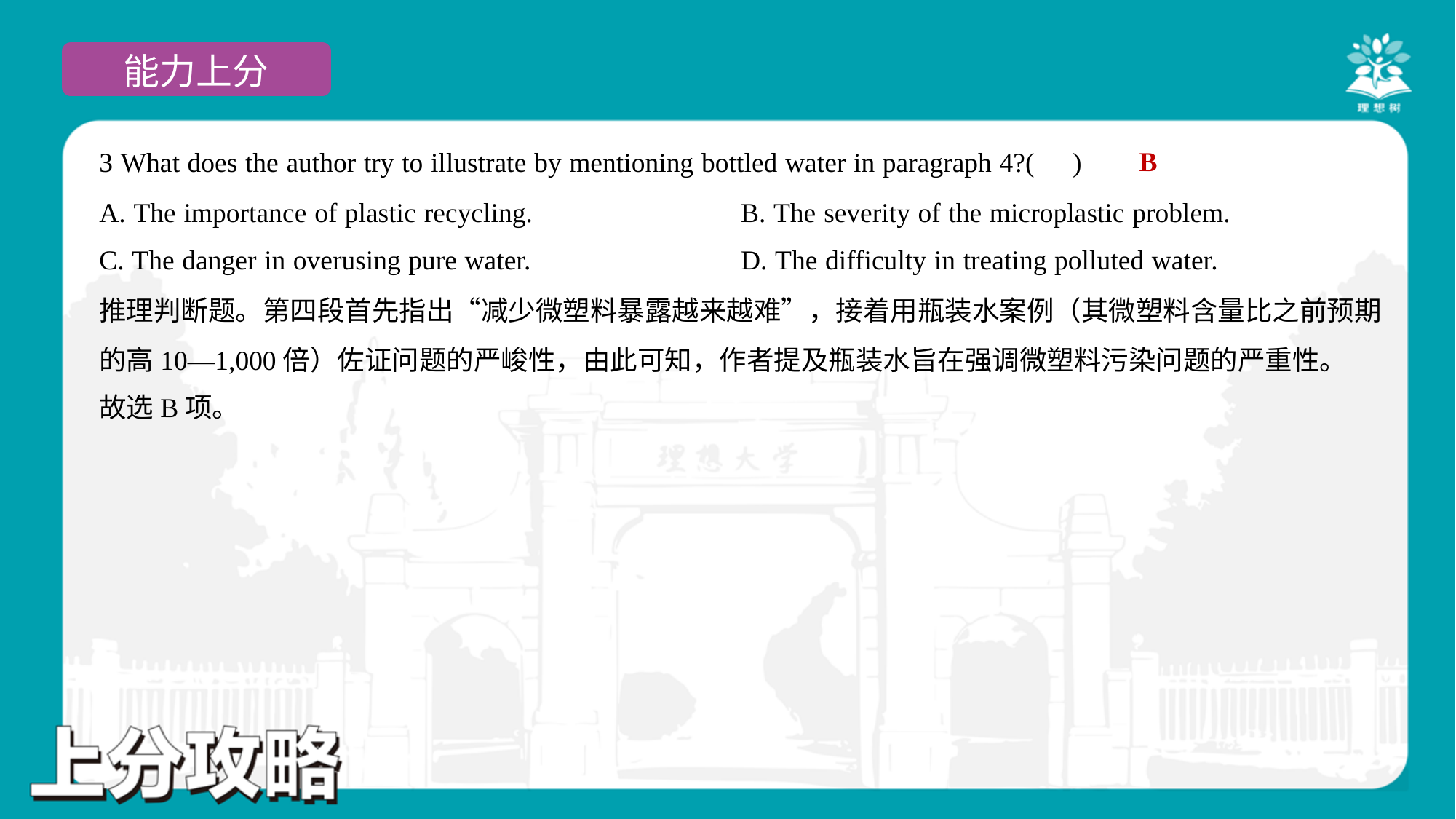

B
3 What does the author try to illustrate by mentioning bottled water in paragraph 4?(     )
A. The importance of plastic recycling.	B. The severity of the microplastic problem.
C. The danger in overusing pure water.	D. The difficulty in treating polluted water.
推理判断题。第四段首先指出“减少微塑料暴露越来越难”，接着用瓶装水案例（其微塑料含量比之前预期
的高10—1,000倍）佐证问题的严峻性，由此可知，作者提及瓶装水旨在强调微塑料污染问题的严重性。
故选B项。